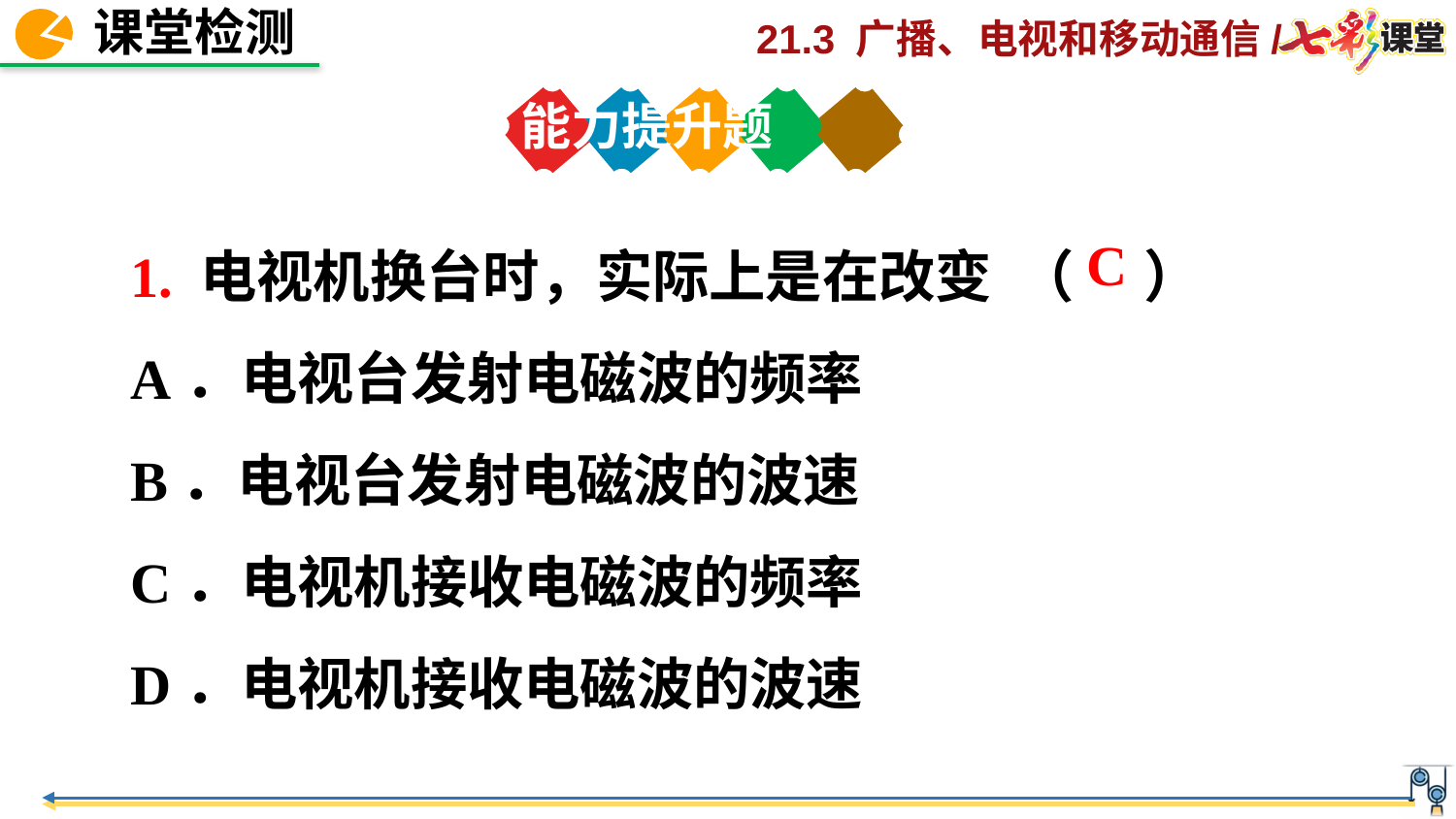

能力提升题

1. 电视机换台时，实际上是在改变  （　 ）
A．电视台发射电磁波的频率
B．电视台发射电磁波的波速
C．电视机接收电磁波的频率
D．电视机接收电磁波的波速
C